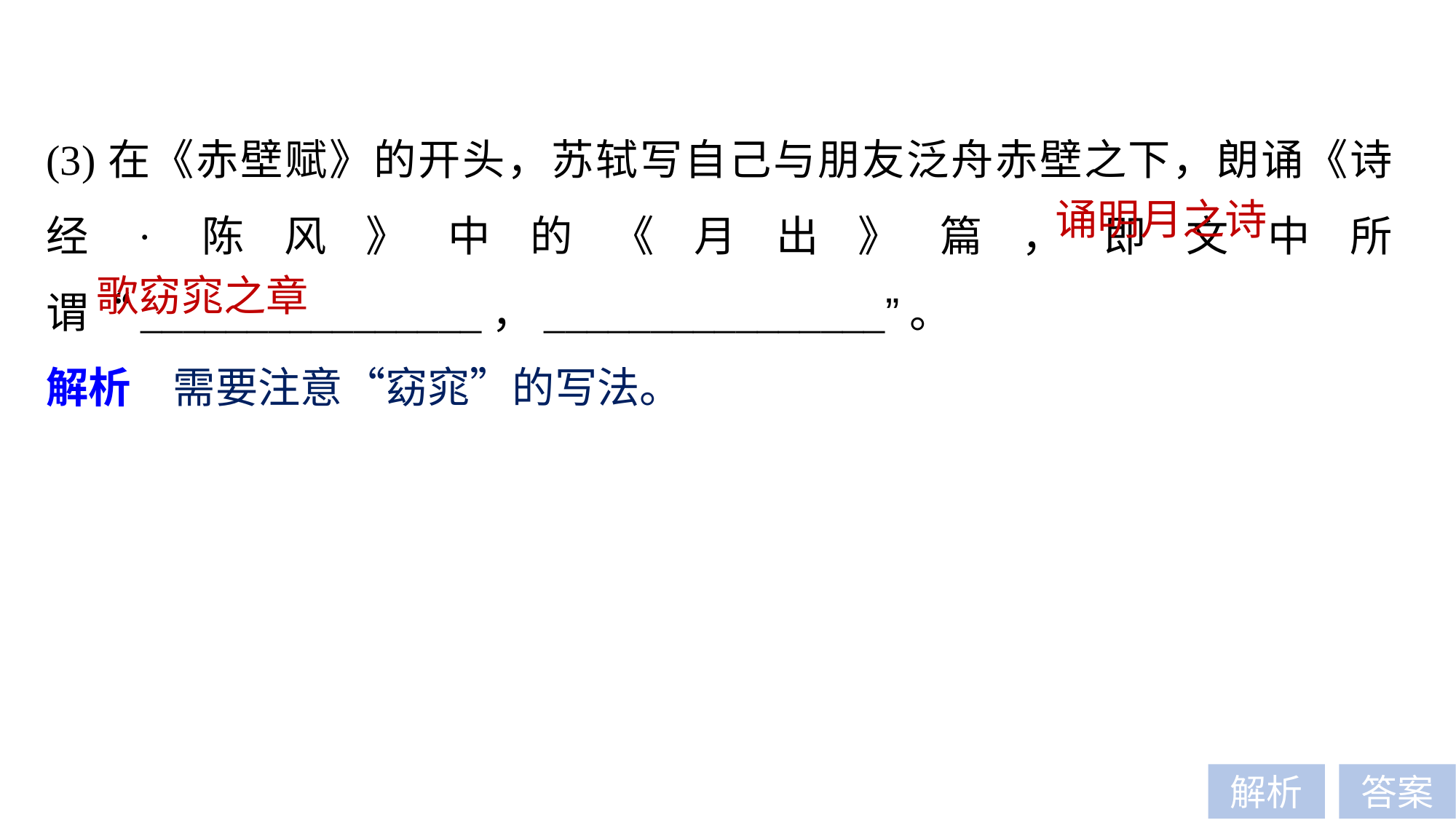

(3)在《赤壁赋》的开头，苏轼写自己与朋友泛舟赤壁之下，朗诵《诗经·陈风》中的《月出》篇，即文中所谓“________________，________________”。
诵明月之诗
歌窈窕之章
解析　需要注意“窈窕”的写法。
解析
答案